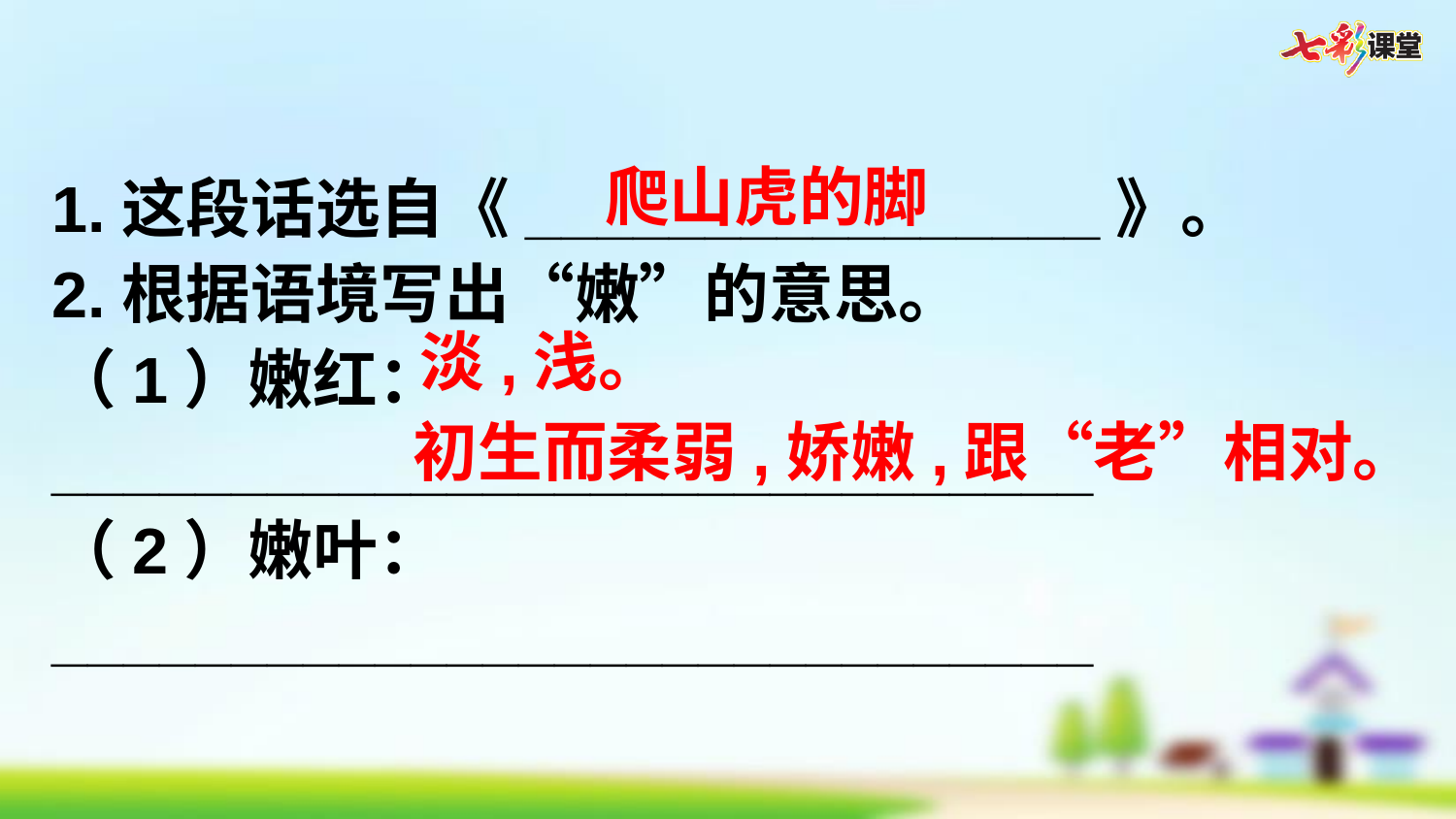

爬山虎的脚
1.这段话选自《________________》。
2.根据语境写出“嫩”的意思。
（1）嫩红：_____________________________
（2）嫩叶：_____________________________
淡,浅。
初生而柔弱,娇嫩,跟“老”相对。